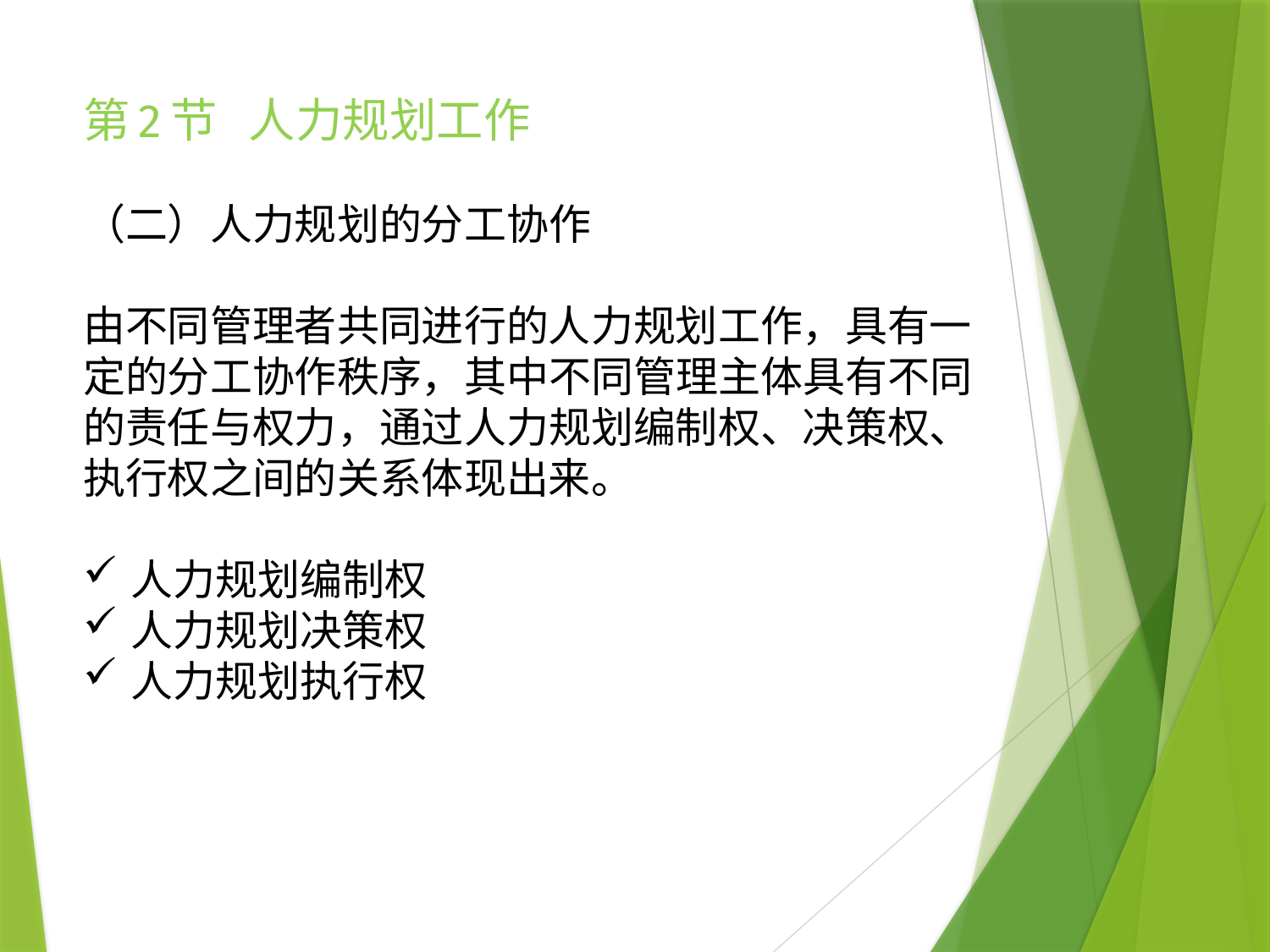

# 第2节   人力规划工作
（二）人力规划的分工协作

由不同管理者共同进行的人力规划工作，具有一定的分工协作秩序，其中不同管理主体具有不同的责任与权力，通过人力规划编制权、决策权、执行权之间的关系体现出来。

人力规划编制权
人力规划决策权
人力规划执行权